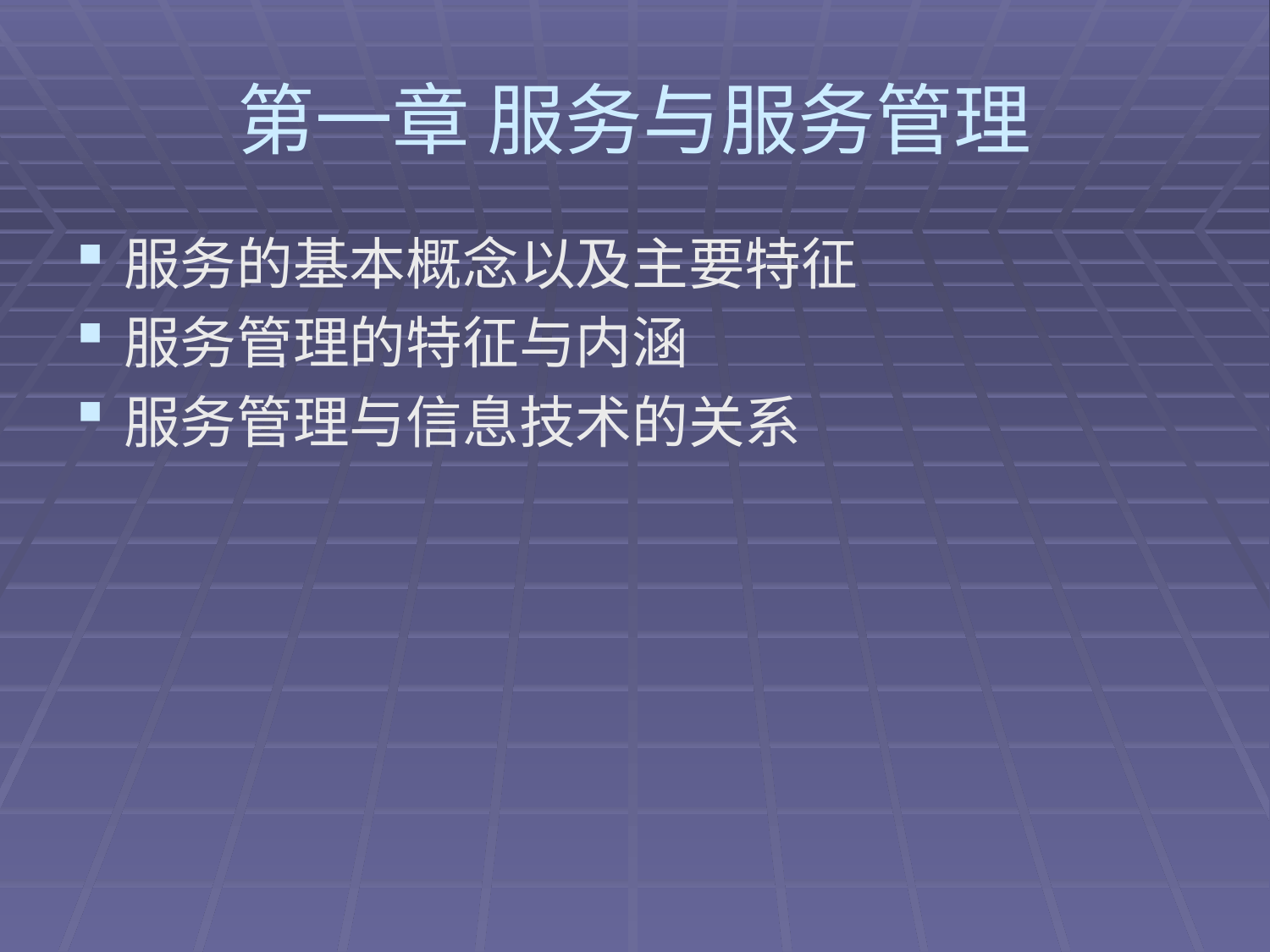

# 第一章 服务与服务管理
服务的基本概念以及主要特征
服务管理的特征与内涵
服务管理与信息技术的关系